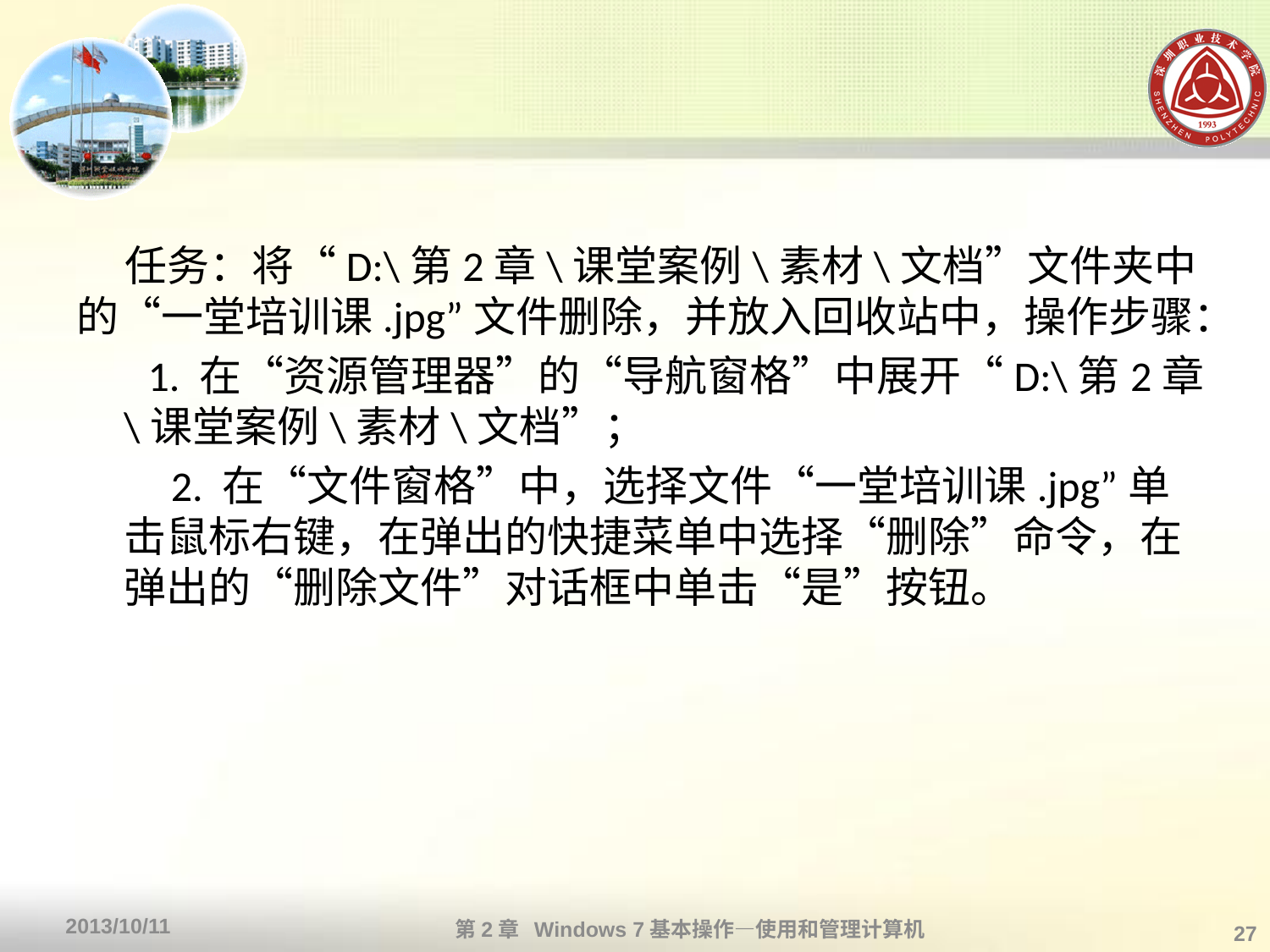

#
    任务：将“D:\第2章\课堂案例\素材\文档”文件夹中的“一堂培训课.jpg”文件删除，并放入回收站中，操作步骤：
　  1. 在“资源管理器”的“导航窗格”中展开“D:\第2章\课堂案例\素材\文档”；
　　2. 在“文件窗格”中，选择文件“一堂培训课.jpg”单击鼠标右键，在弹出的快捷菜单中选择“删除”命令，在弹出的“删除文件”对话框中单击“是”按钮。
第2章  Windows 7基本操作—使用和管理计算机
2013/10/11
27